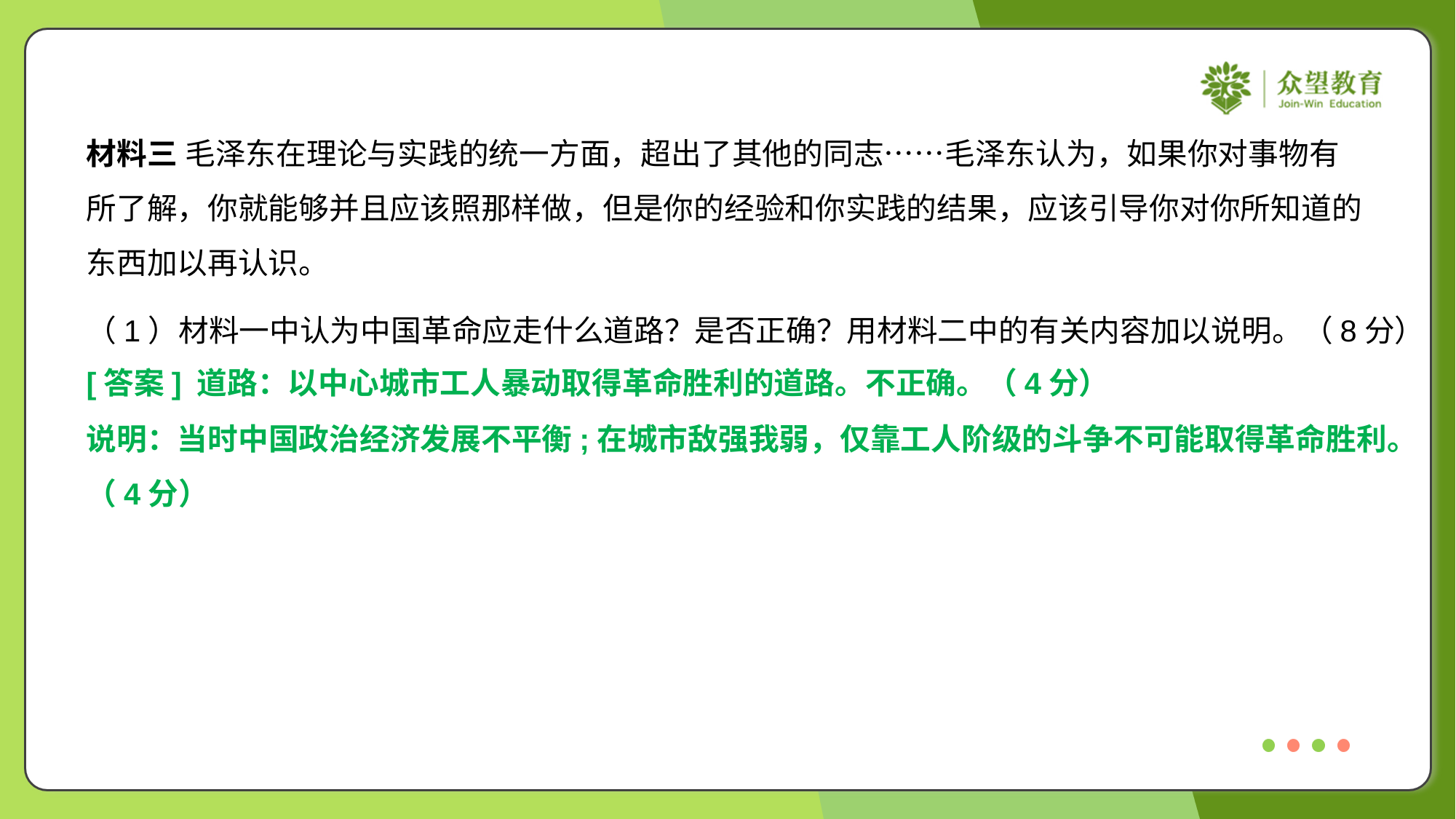

材料三 毛泽东在理论与实践的统一方面，超出了其他的同志……毛泽东认为，如果你对事物有
所了解，你就能够并且应该照那样做，但是你的经验和你实践的结果，应该引导你对你所知道的
东西加以再认识。
（1）材料一中认为中国革命应走什么道路？是否正确？用材料二中的有关内容加以说明。（8分）
[答案] 道路：以中心城市工人暴动取得革命胜利的道路。不正确。（4分）
说明：当时中国政治经济发展不平衡;在城市敌强我弱，仅靠工人阶级的斗争不可能取得革命胜利。
（4分）